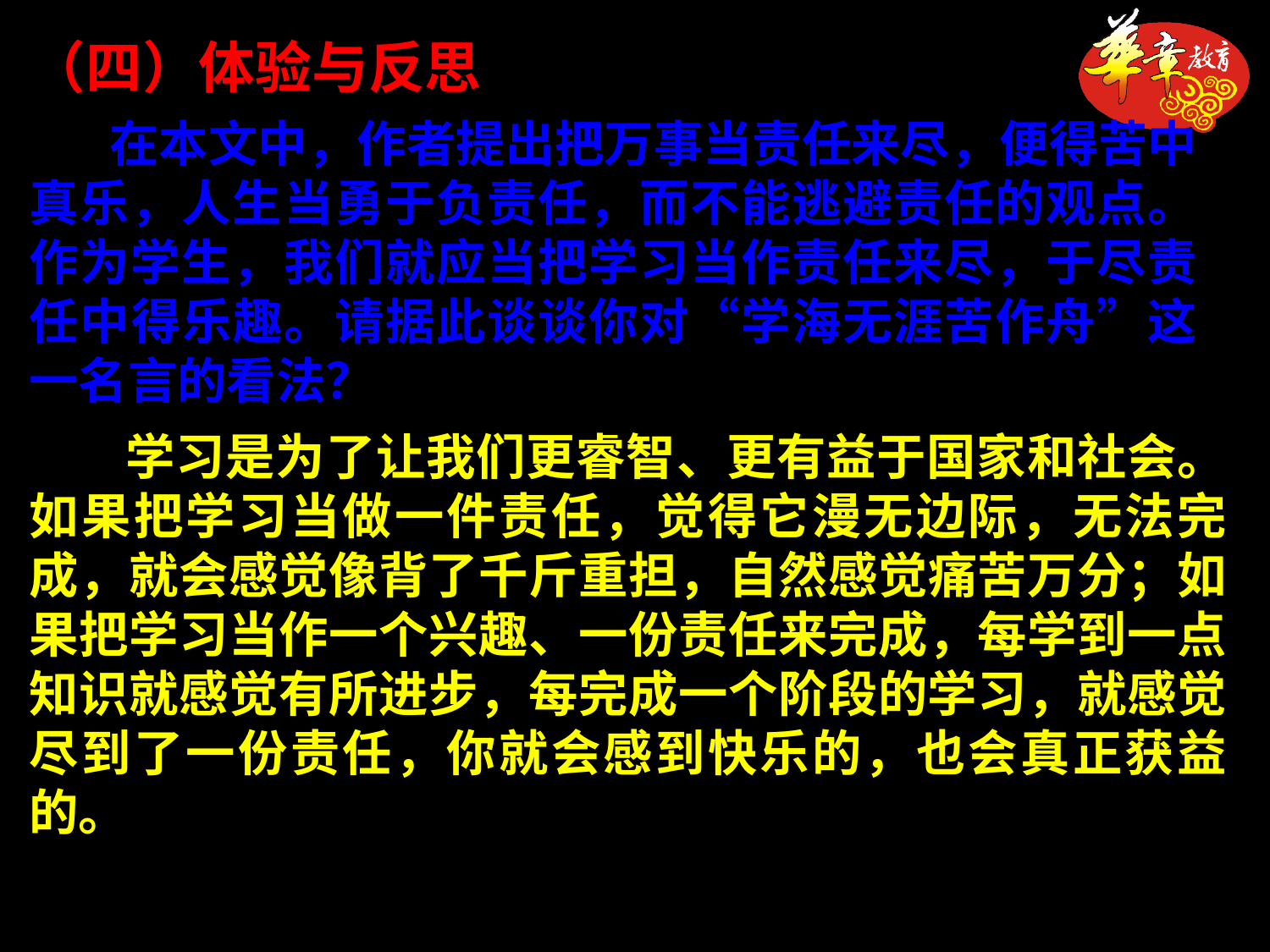

（四）体验与反思
      在本文中，作者提出把万事当责任来尽，便得苦中真乐，人生当勇于负责任，而不能逃避责任的观点。作为学生，我们就应当把学习当作责任来尽，于尽责任中得乐趣。请据此谈谈你对“学海无涯苦作舟”这一名言的看法？
       学习是为了让我们更睿智、更有益于国家和社会。如果把学习当做一件责任，觉得它漫无边际，无法完成，就会感觉像背了千斤重担，自然感觉痛苦万分；如果把学习当作一个兴趣、一份责任来完成，每学到一点知识就感觉有所进步，每完成一个阶段的学习，就感觉尽到了一份责任，你就会感到快乐的，也会真正获益的。